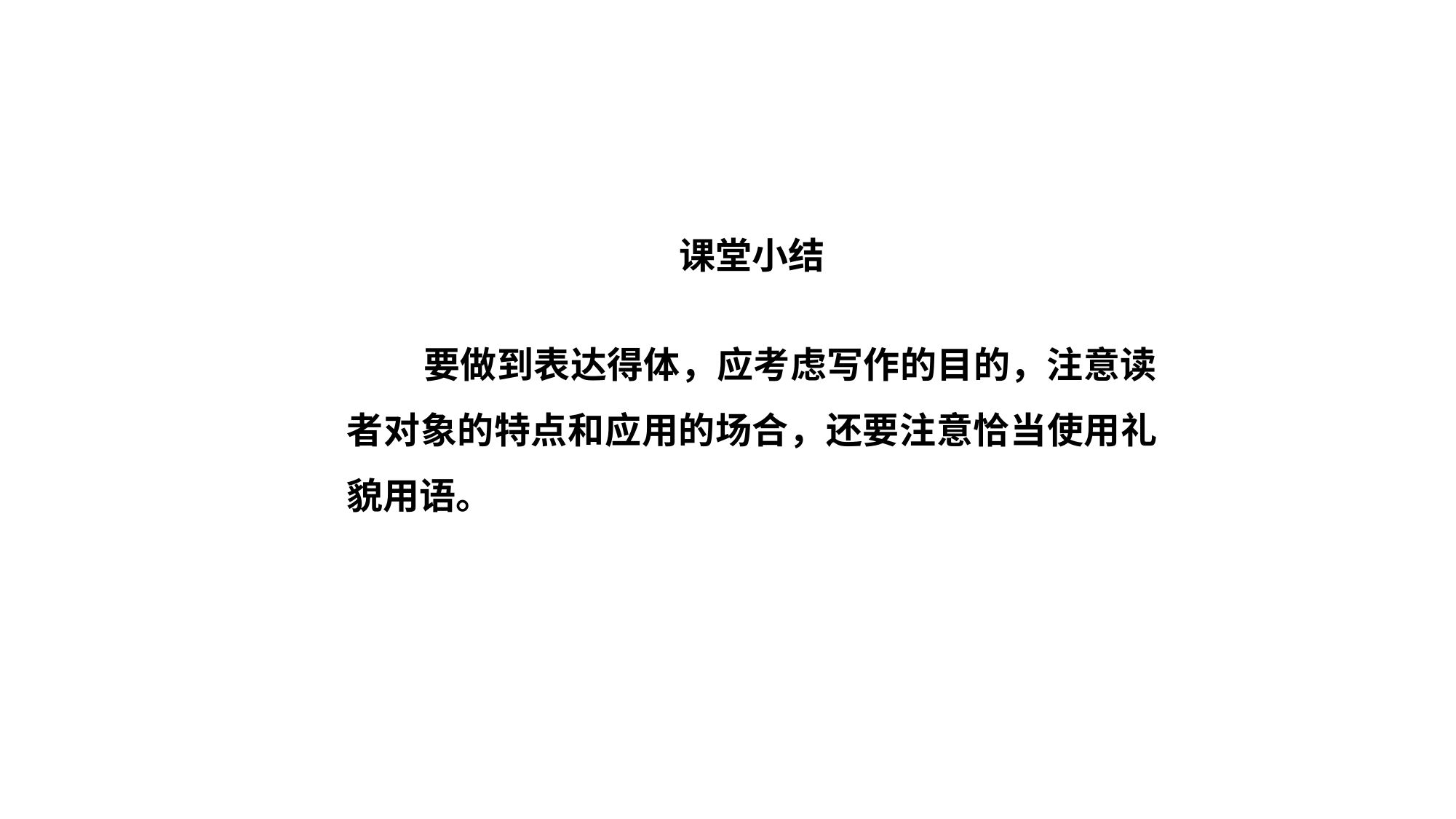

课堂小结

        要做到表达得体，应考虑写作的目的，注意读者对象的特点和应用的场合，还要注意恰当使用礼貌用语。